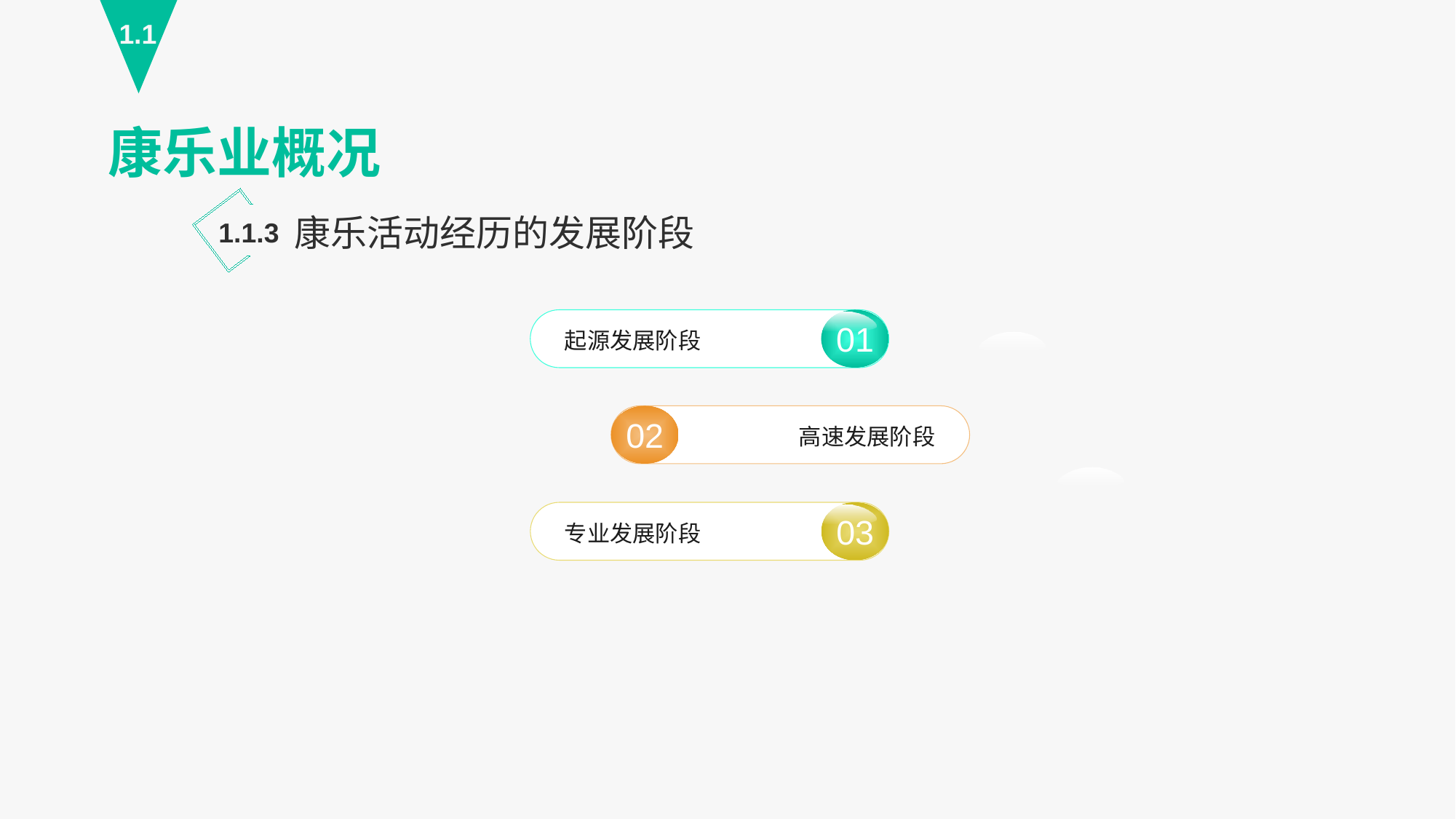

1.1
康乐业概况

康乐活动经历的发展阶段
1.1.3

01
起源发展阶段

02
高速发展阶段

03
专业发展阶段